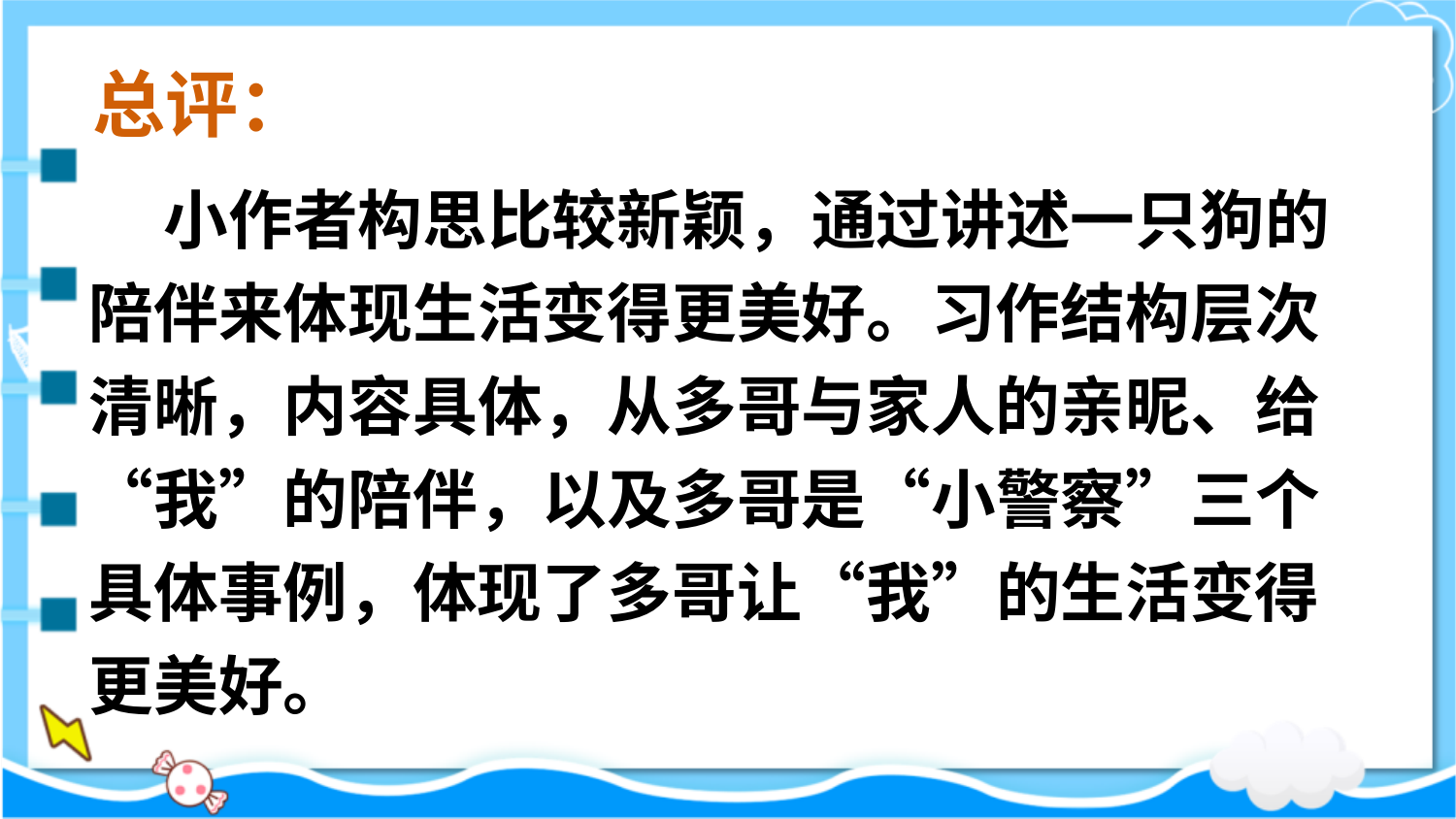

总评：
    小作者构思比较新颖，通过讲述一只狗的陪伴来体现生活变得更美好。习作结构层次清晰，内容具体，从多哥与家人的亲昵、给“我”的陪伴，以及多哥是“小警察”三个具体事例，体现了多哥让“我”的生活变得更美好。